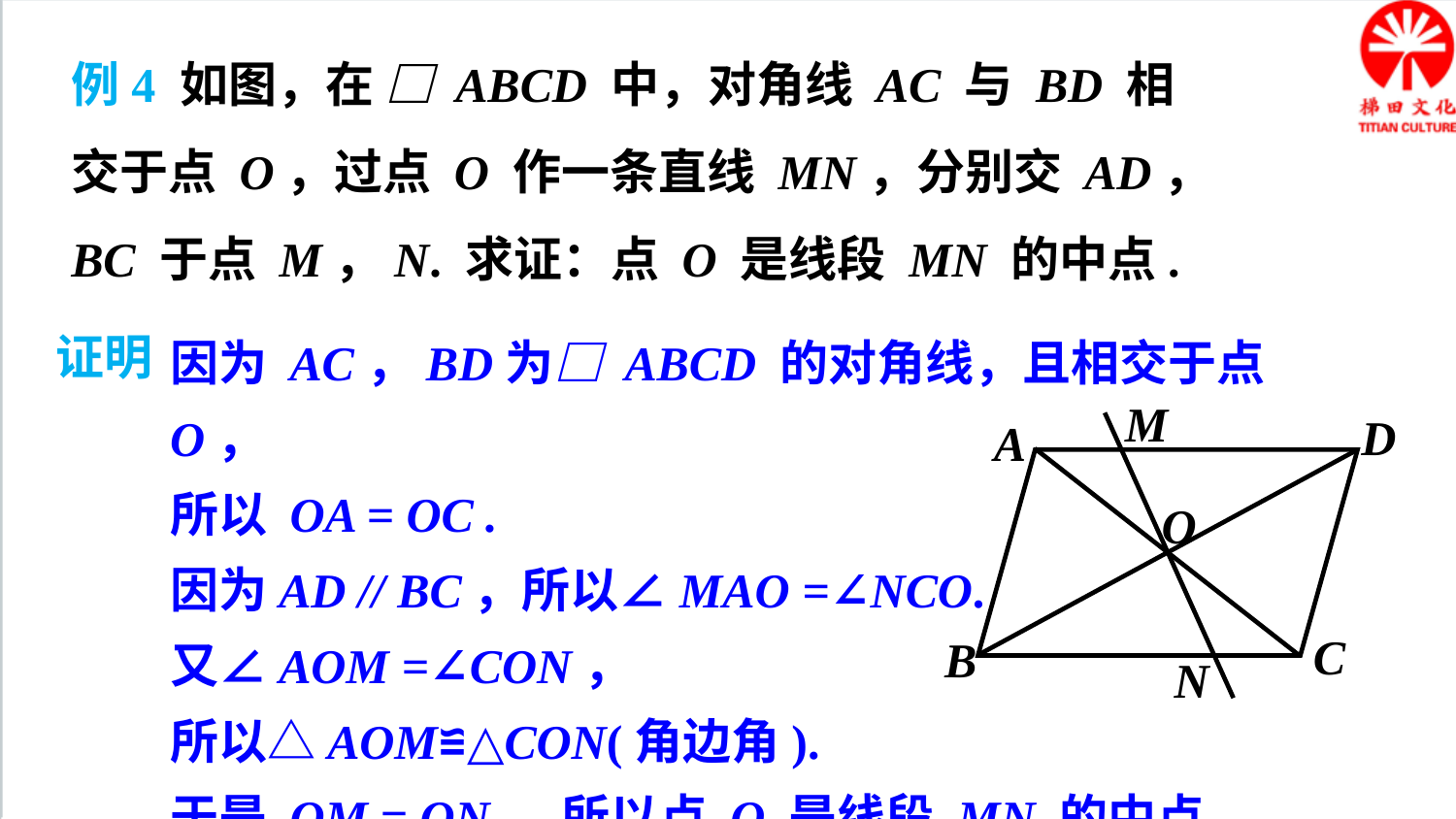

例4 如图，在 □ ABCD 中，对角线 AC 与 BD 相交于点 O，过点 O 作一条直线 MN，分别交 AD，BC 于点 M，N. 求证：点 O 是线段 MN 的中点.
因为 AC，BD为□ ABCD 的对角线，且相交于点 O，
所以 OA = OC .
因为AD // BC，所以∠MAO =∠NCO.
又∠AOM =∠CON，
所以△AOM≌△CON(角边角).
于是 OM = ON.    所以点 O 是线段 MN 的中点.
证明
M
D
A

O
C
B
N